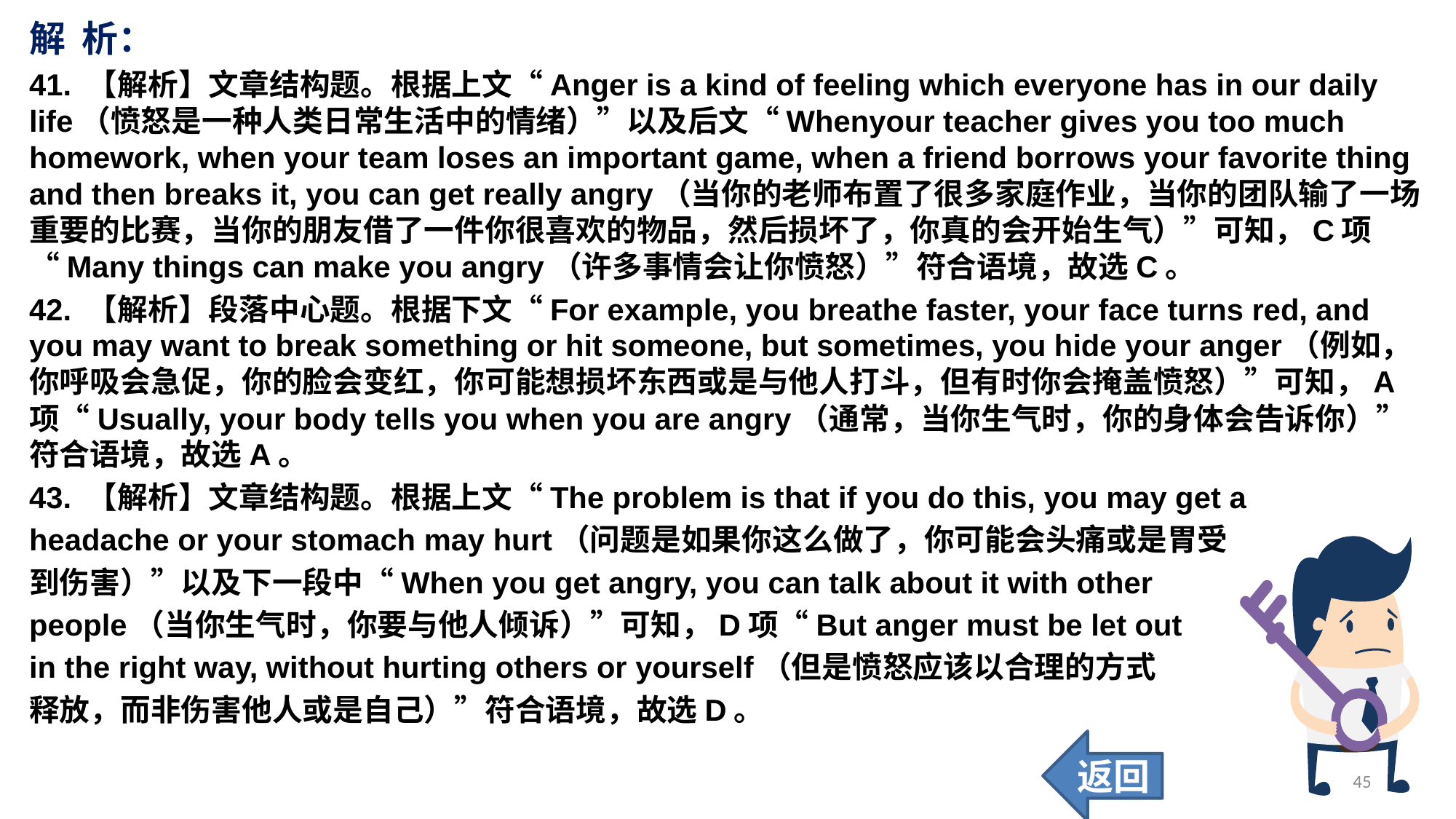

解  析：
41. 【解析】文章结构题。根据上文“Anger is a kind of feeling which everyone has in our daily life（愤怒是一种人类日常生活中的情绪）”以及后文“Whenyour teacher gives you too much homework, when your team loses an important game, when a friend borrows your favorite thing and then breaks it, you can get really angry（当你的老师布置了很多家庭作业，当你的团队输了一场重要的比赛，当你的朋友借了一件你很喜欢的物品，然后损坏了，你真的会开始生气）”可知，C项“Many things can make you angry（许多事情会让你愤怒）”符合语境，故选C。
42. 【解析】段落中心题。根据下文“For example, you breathe faster, your face turns red, and you may want to break something or hit someone, but sometimes, you hide your anger（例如，你呼吸会急促，你的脸会变红，你可能想损坏东西或是与他人打斗，但有时你会掩盖愤怒）”可知，A项“Usually, your body tells you when you are angry（通常，当你生气时，你的身体会告诉你）”符合语境，故选A。
43. 【解析】文章结构题。根据上文“The problem is that if you do this, you may get a
headache or your stomach may hurt（问题是如果你这么做了，你可能会头痛或是胃受
到伤害）”以及下一段中“When you get angry, you can talk about it with other
people（当你生气时，你要与他人倾诉）”可知，D项“But anger must be let out
in the right way, without hurting others or yourself（但是愤怒应该以合理的方式
释放，而非伤害他人或是自己）”符合语境，故选D。

返回
45